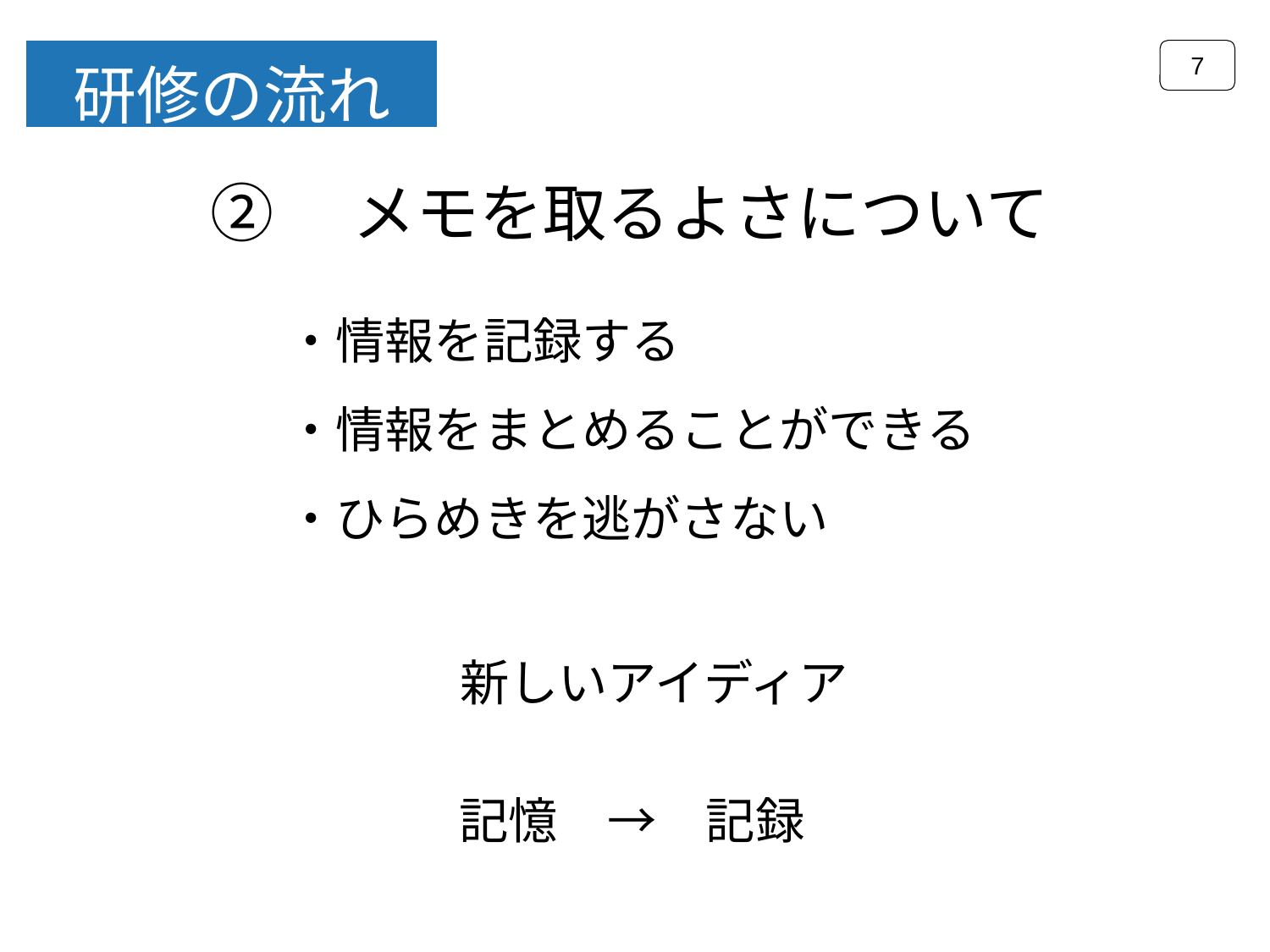

7
研修の流れ
②　メモを取るよさについて
・情報を記録する
・情報をまとめることができる
・ひらめきを逃がさない
新しいアイディア
記憶　→　記録